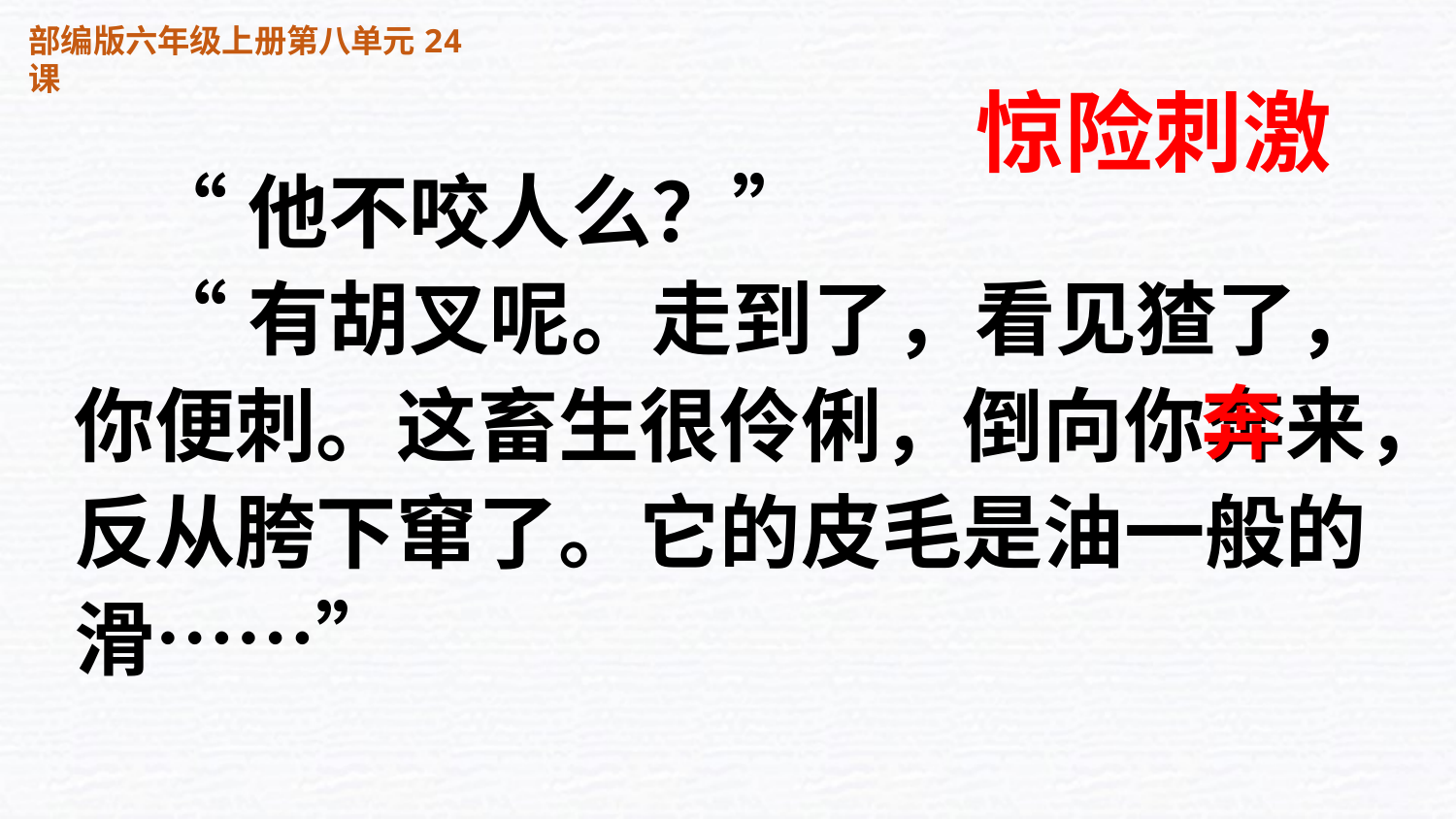

惊险刺激
    “他不咬人么？”
    “有胡叉呢。走到了，看见猹了，你便刺。这畜生很伶俐，倒向你奔来，反从胯下窜了。它的皮毛是油一般的滑……”
奔